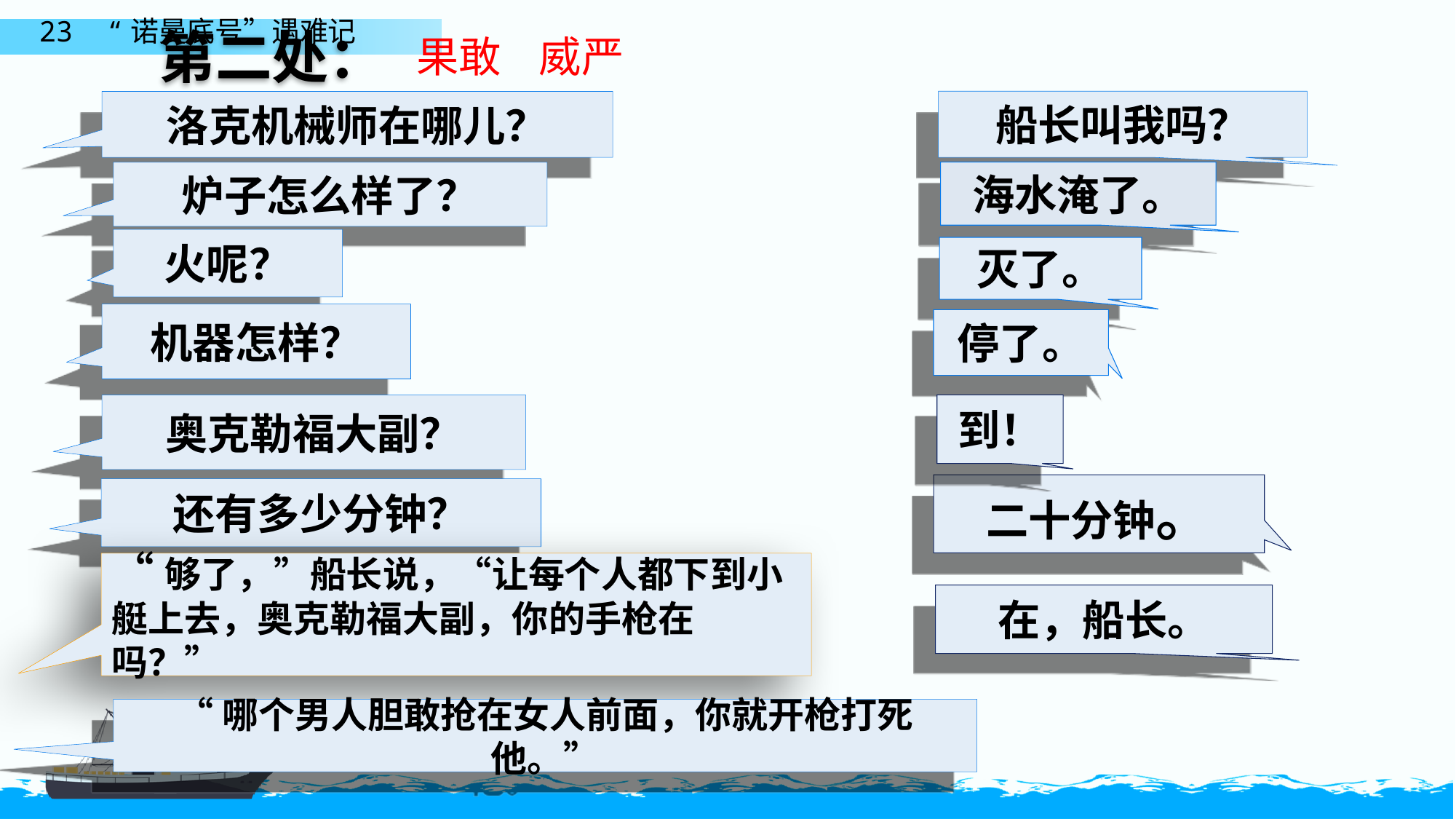

第二处：
果敢    威严
船长叫我吗？
洛克机械师在哪儿？
海水淹了。
炉子怎么样了？
火呢？
灭了。
机器怎样？
停了。
到！
奥克勒福大副？
二十分钟。
还有多少分钟？
“够了，”船长说，“让每个人都下到小艇上去，奥克勒福大副，你的手枪在吗？”
在，船长。
“哪个男人胆敢抢在女人前面，你就开枪打死他。”